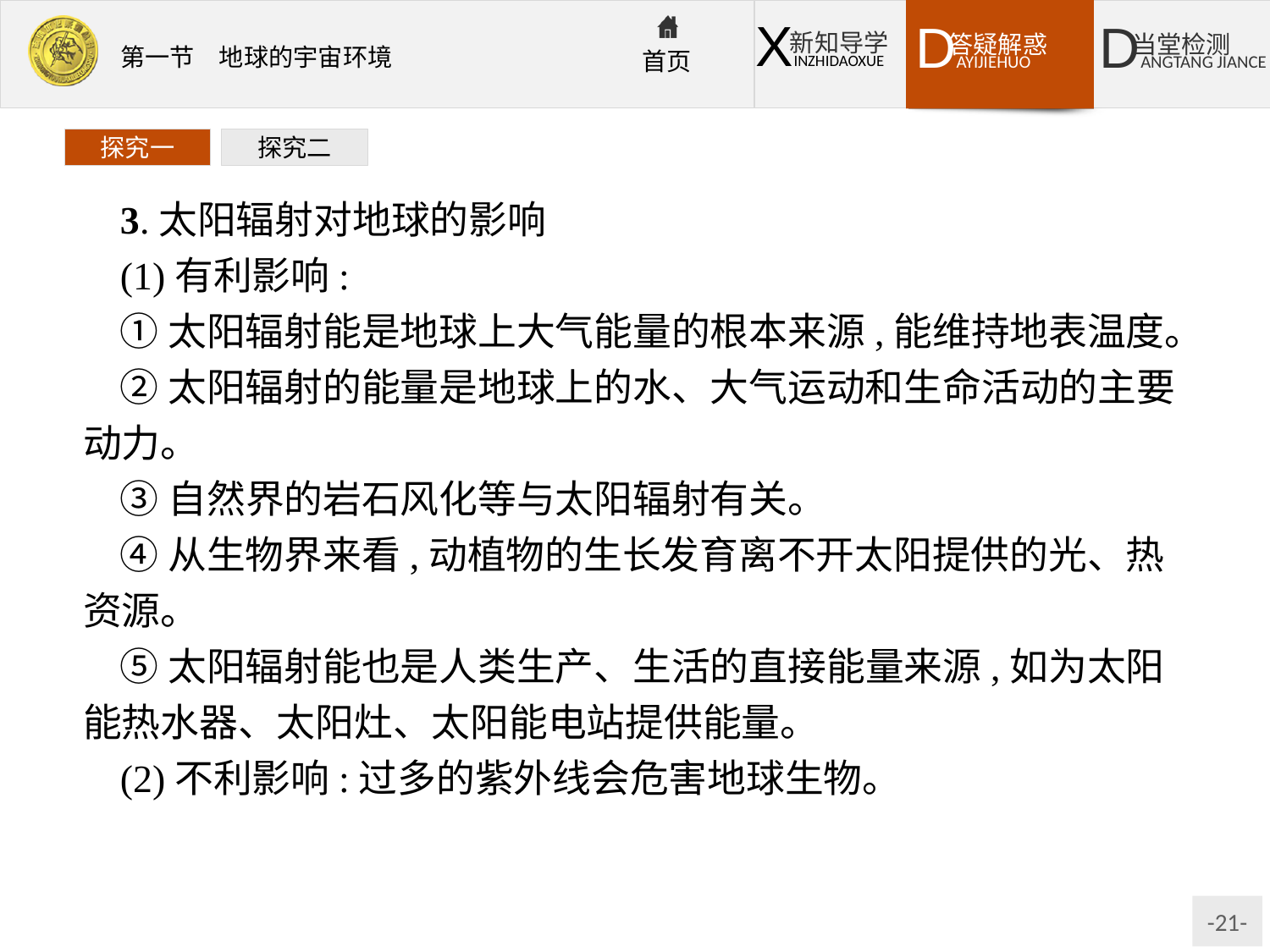

探究一
探究二
3.太阳辐射对地球的影响
(1)有利影响:
①太阳辐射能是地球上大气能量的根本来源,能维持地表温度。
②太阳辐射的能量是地球上的水、大气运动和生命活动的主要动力。
③自然界的岩石风化等与太阳辐射有关。
④从生物界来看,动植物的生长发育离不开太阳提供的光、热资源。
⑤太阳辐射能也是人类生产、生活的直接能量来源,如为太阳能热水器、太阳灶、太阳能电站提供能量。
(2)不利影响:过多的紫外线会危害地球生物。